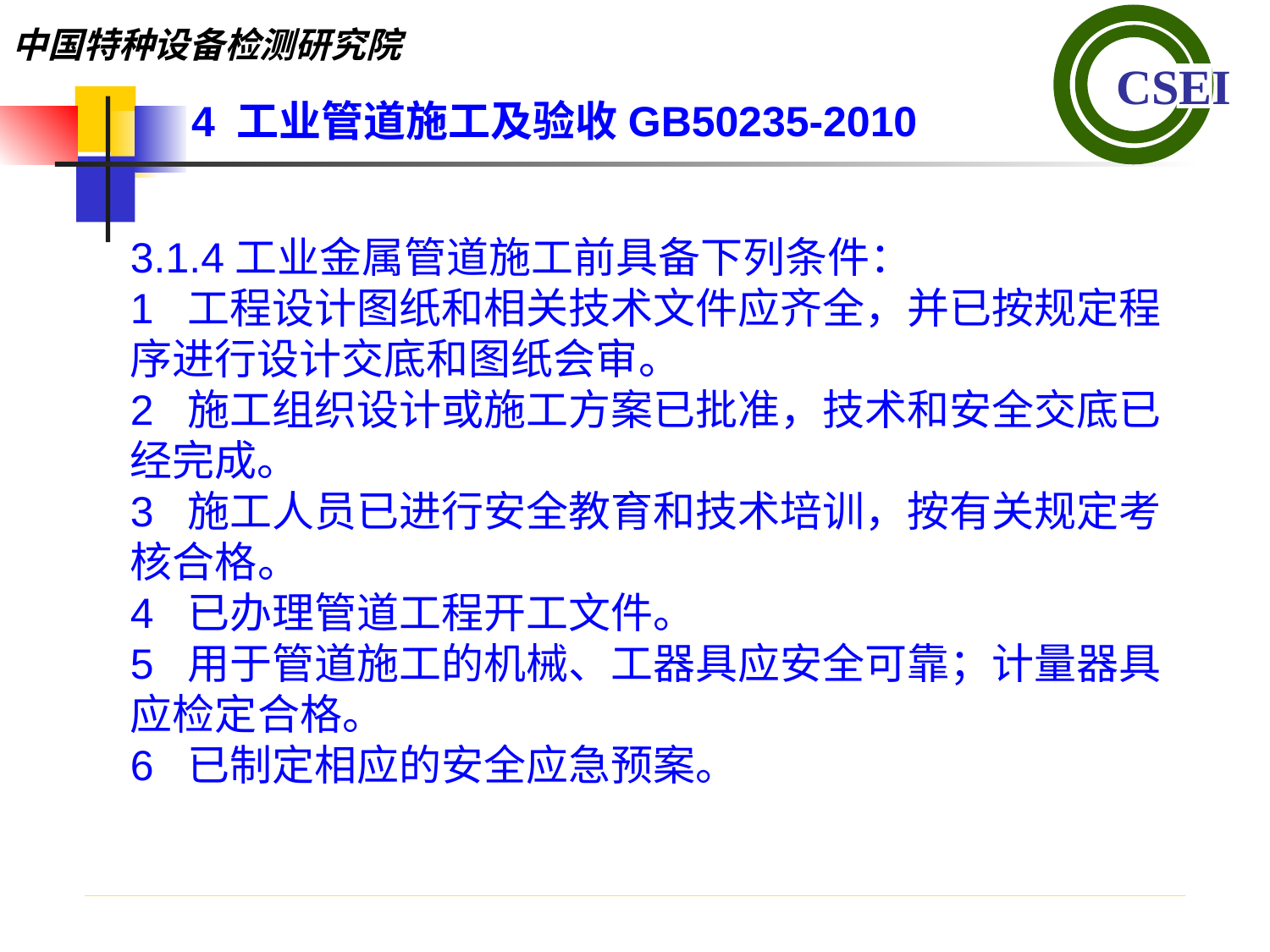

4 工业管道施工及验收GB50235-2010
3.1.4工业金属管道施工前具备下列条件：
1  工程设计图纸和相关技术文件应齐全，并已按规定程序进行设计交底和图纸会审。
2  施工组织设计或施工方案已批准，技术和安全交底已经完成。
3  施工人员已进行安全教育和技术培训，按有关规定考核合格。
4  已办理管道工程开工文件。
5  用于管道施工的机械、工器具应安全可靠；计量器具应检定合格。
6  已制定相应的安全应急预案。